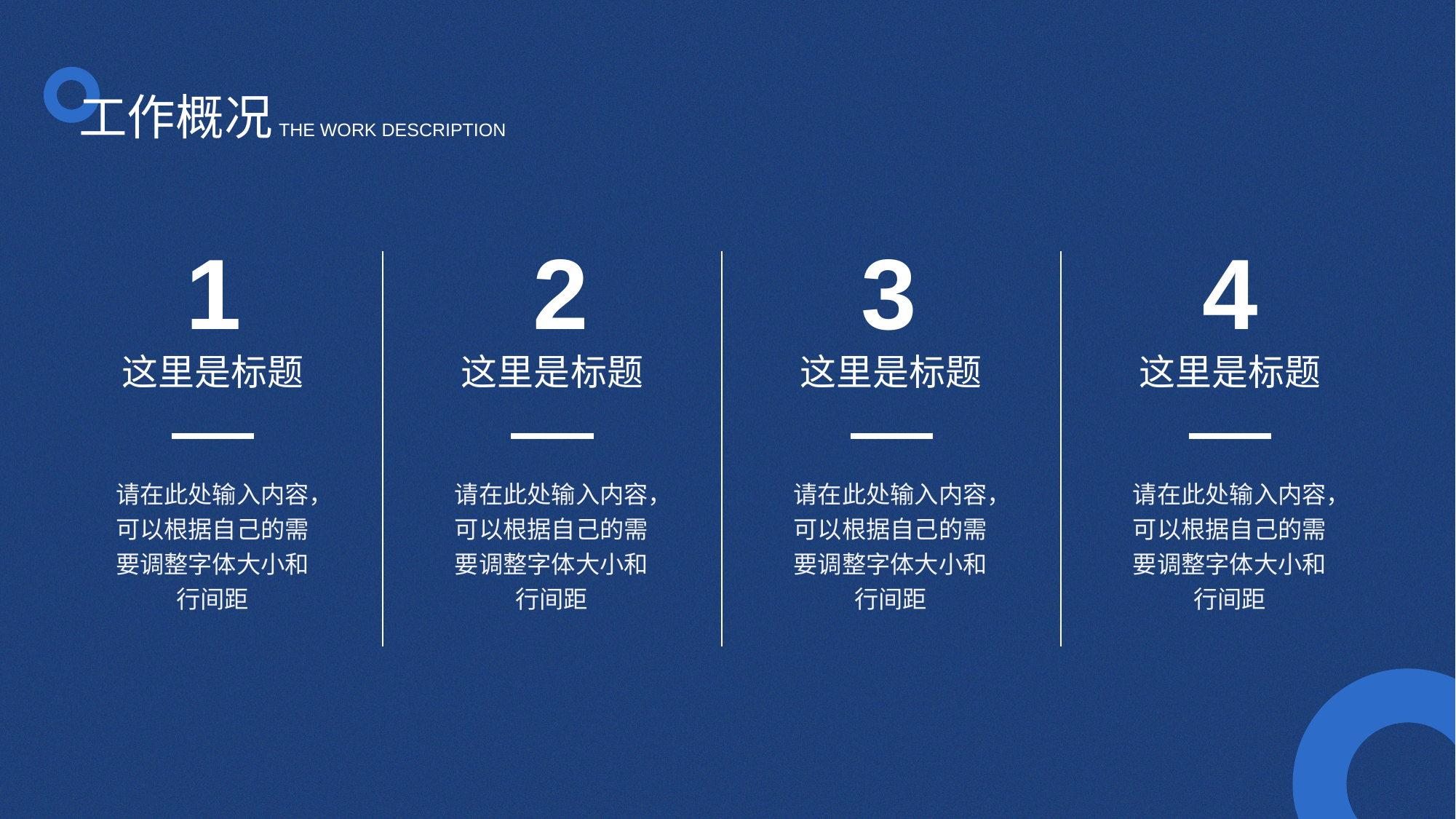

工作概况
THE WORK DESCRIPTION
1
2
3
4
这里是标题
这里是标题
这里是标题
这里是标题
请在此处输入内容，可以根据自己的需要调整字体大小和行间距
请在此处输入内容，可以根据自己的需要调整字体大小和行间距
请在此处输入内容，可以根据自己的需要调整字体大小和行间距
请在此处输入内容，可以根据自己的需要调整字体大小和行间距